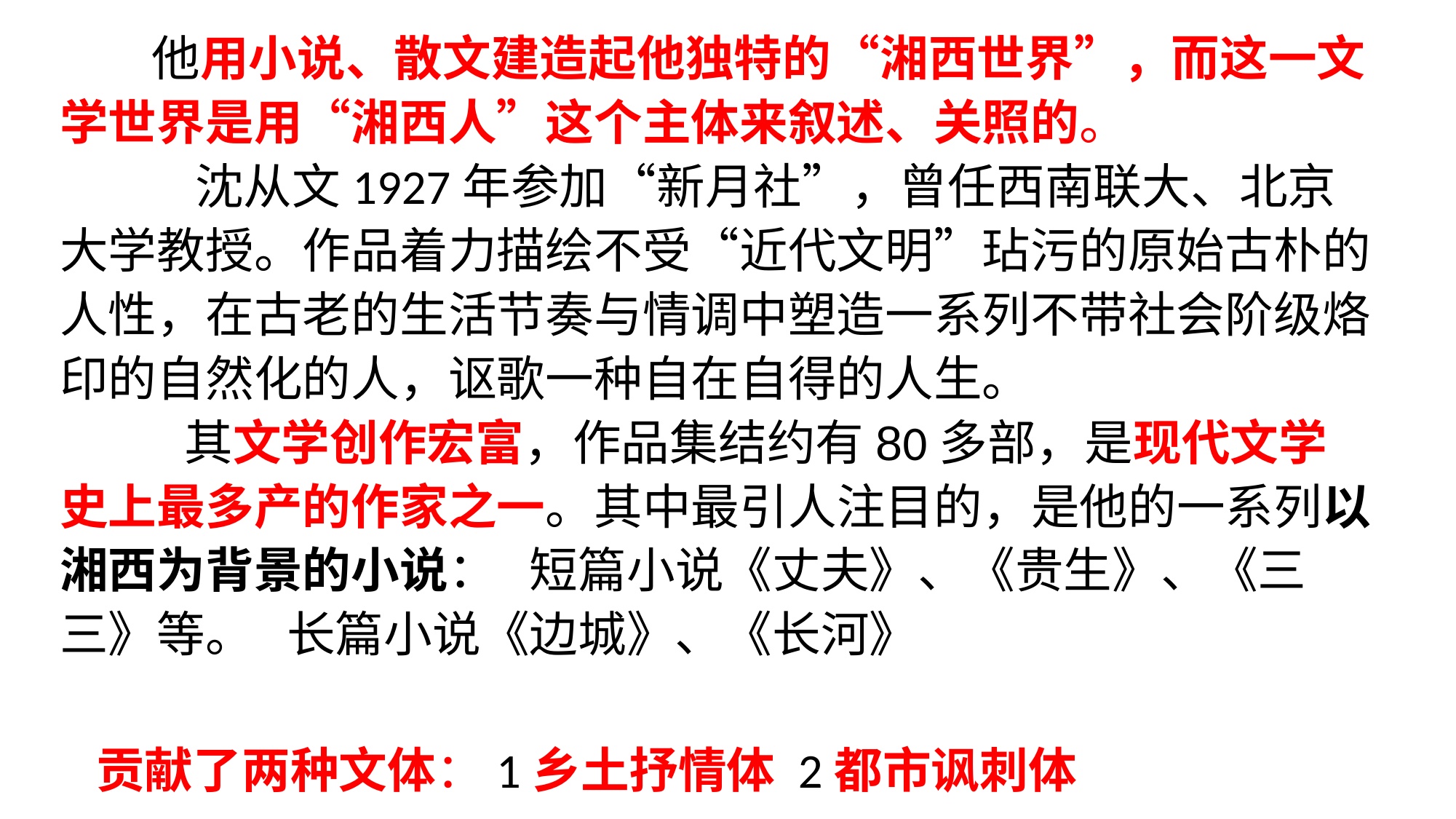

他用小说、散文建造起他独特的“湘西世界”，而这一文学世界是用“湘西人”这个主体来叙述、关照的。
        沈从文1927年参加“新月社”，曾任西南联大、北京大学教授。作品着力描绘不受“近代文明”玷污的原始古朴的人性，在古老的生活节奏与情调中塑造一系列不带社会阶级烙印的自然化的人，讴歌一种自在自得的人生。
       其文学创作宏富，作品集结约有80多部，是现代文学史上最多产的作家之一。其中最引人注目的，是他的一系列以湘西为背景的小说：   短篇小说《丈夫》、《贵生》、《三三》等。   长篇小说《边城》、《长河》

贡献了两种文体：1乡土抒情体 2都市讽刺体